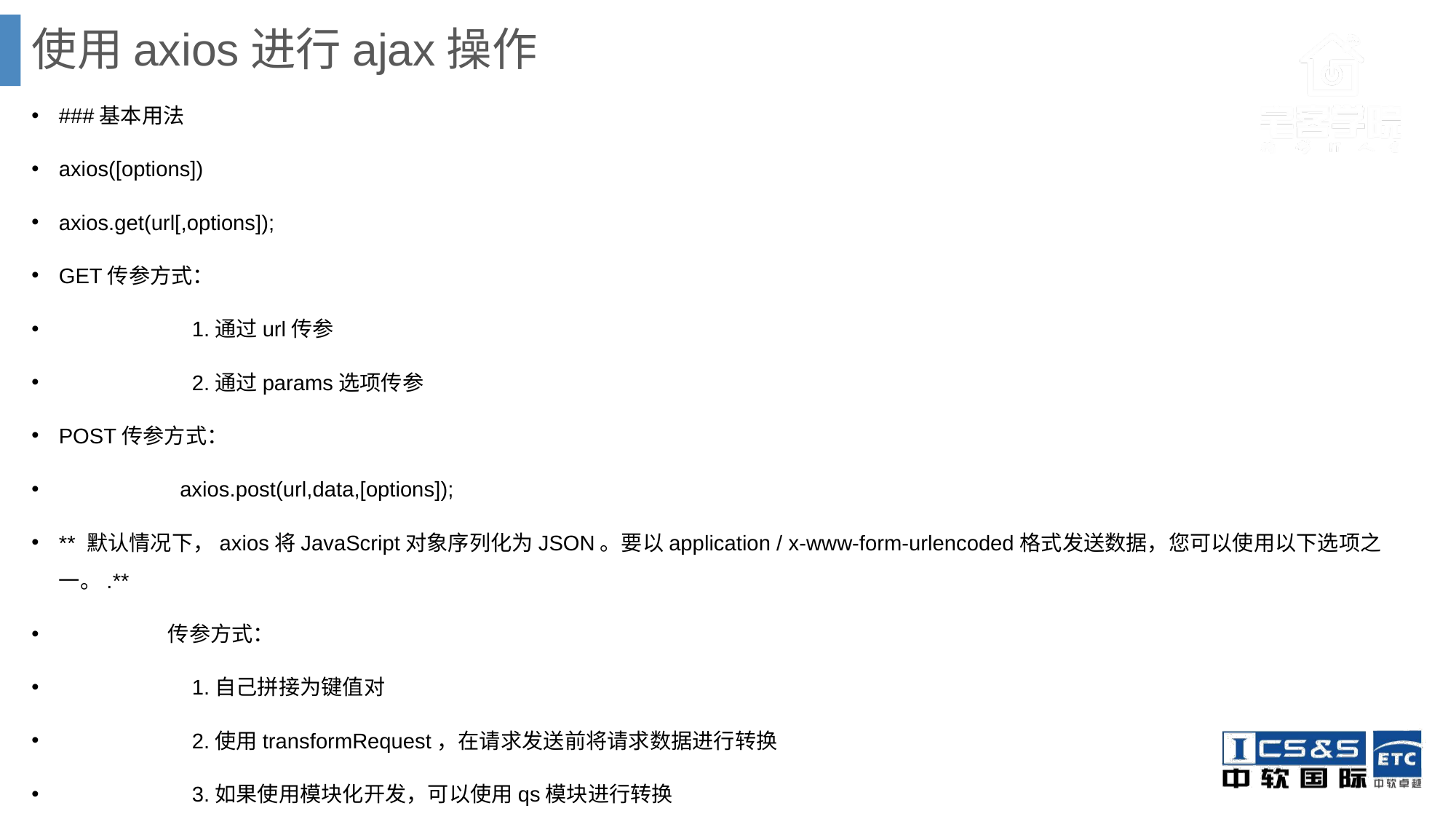

# 使用axios进行ajax操作
###基本用法
axios([options])
axios.get(url[,options]);
GET传参方式：
	    1.通过url传参
	    2.通过params选项传参
POST传参方式：
	  axios.post(url,data,[options]);
** 默认情况下，axios将JavaScript对象序列化为JSON。要以application / x-www-form-urlencoded格式发送数据，您可以使用以下选项之一。.**
      	传参方式：
	    1.自己拼接为键值对
	    2.使用transformRequest，在请求发送前将请求数据进行转换
	    3.如果使用模块化开发，可以使用qs模块进行转换